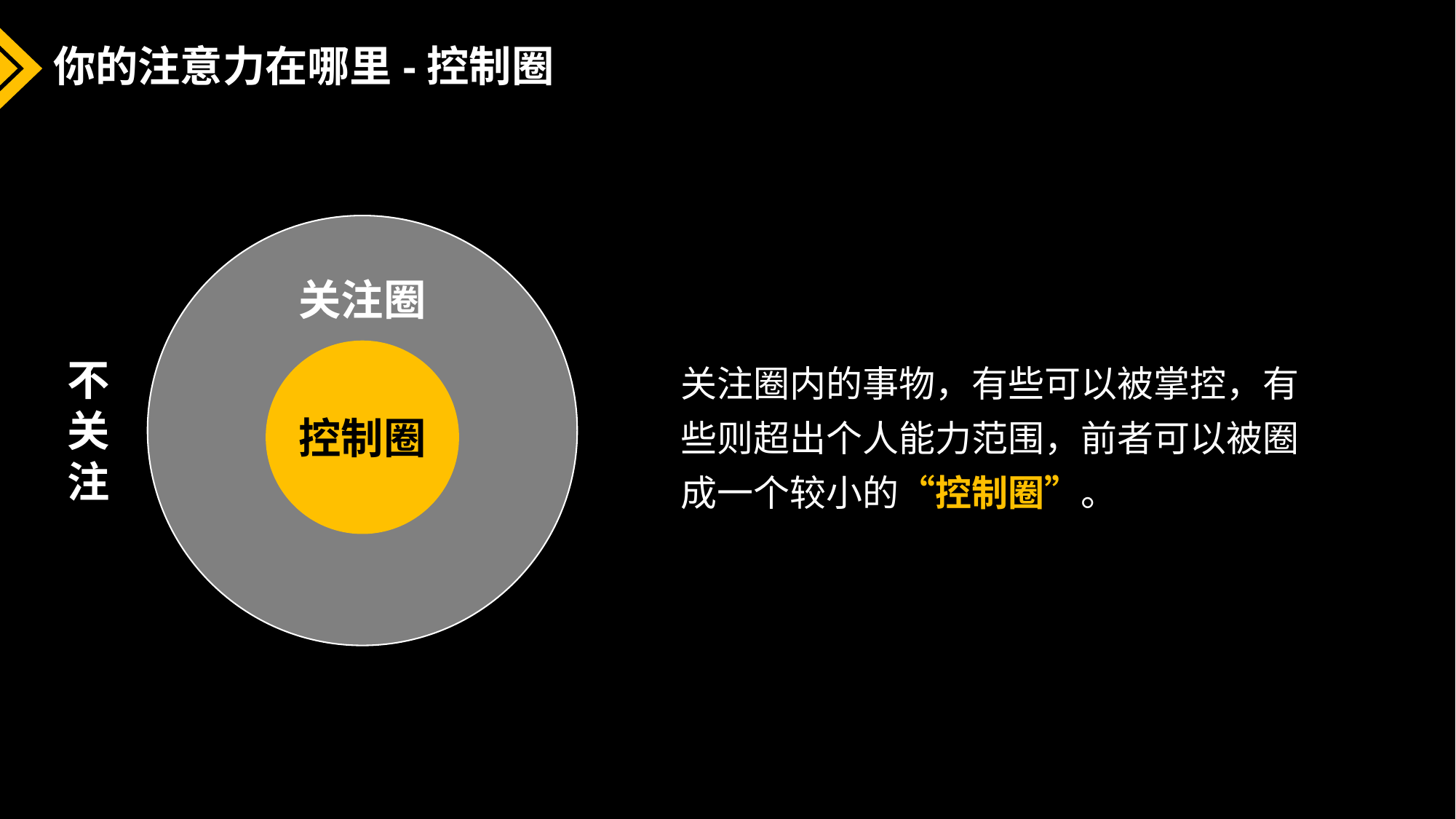

# 你的注意力在哪里-控制圈

关注圈
控制圈
关注圈内的事物，有些可以被掌控，有些则超出个人能力范围，前者可以被圈成一个较小的“控制圈”。
不关注